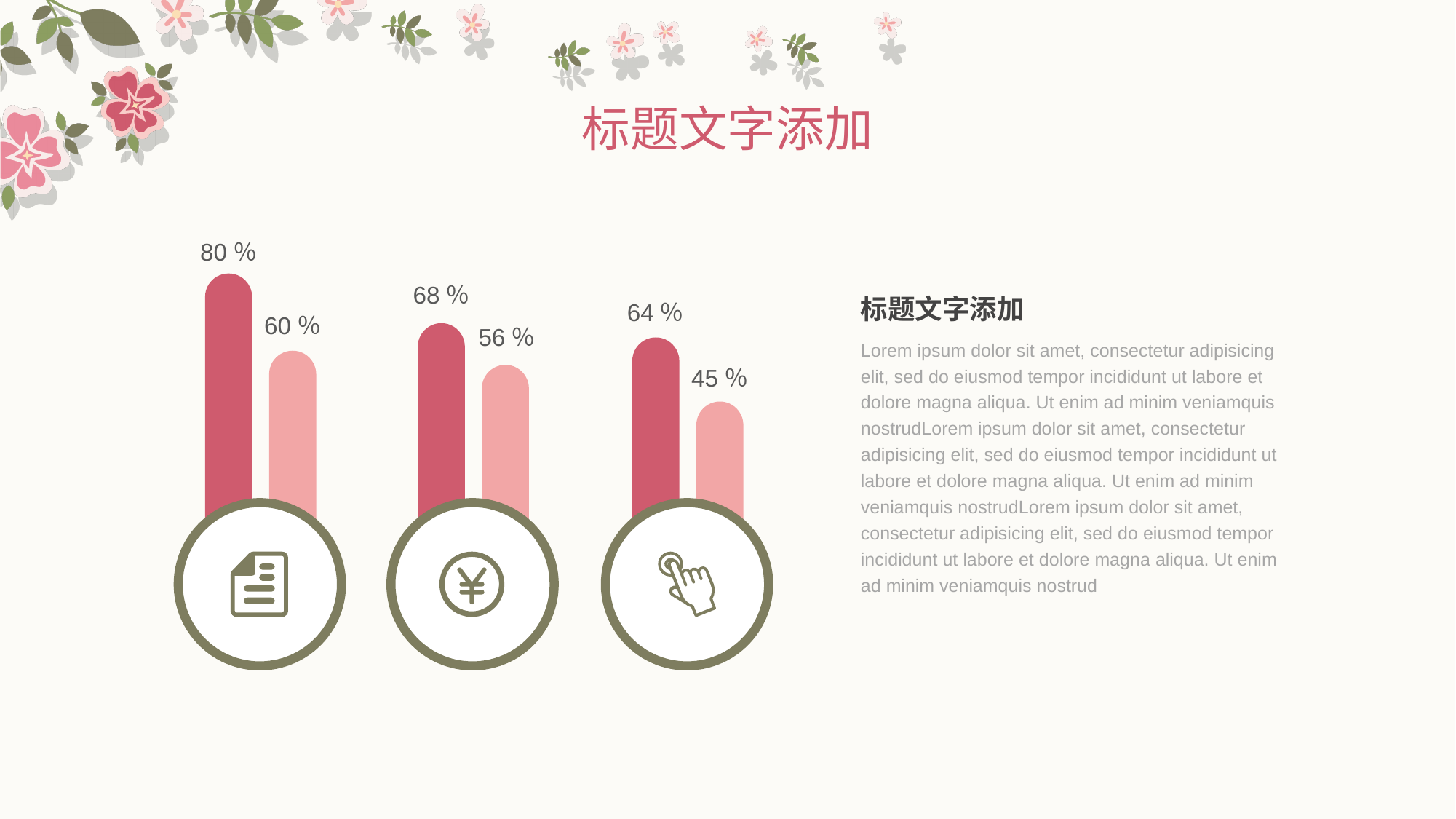

标题文字添加
80％

60％

68％
56％

标题文字添加
Lorem ipsum dolor sit amet, consectetur adipisicing elit, sed do eiusmod tempor incididunt ut labore et dolore magna aliqua. Ut enim ad minim veniamquis nostrudLorem ipsum dolor sit amet, consectetur adipisicing elit, sed do eiusmod tempor incididunt ut labore et dolore magna aliqua. Ut enim ad minim veniamquis nostrudLorem ipsum dolor sit amet, consectetur adipisicing elit, sed do eiusmod tempor incididunt ut labore et dolore magna aliqua. Ut enim ad minim veniamquis nostrud
64％

45％